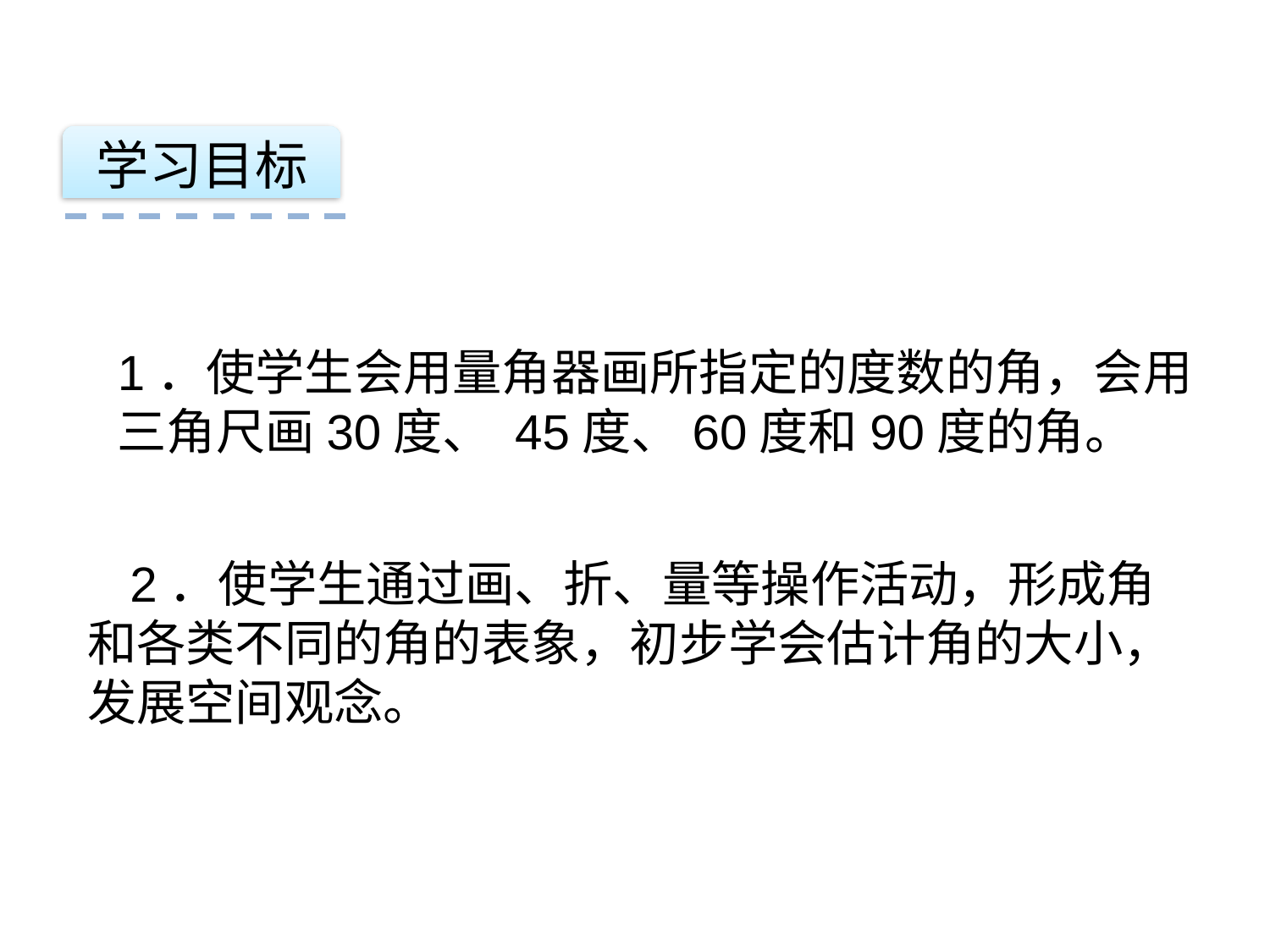

学习目标
1．使学生会用量角器画所指定的度数的角，会用三角尺画30度、 45度、60度和90度的角。
2．使学生通过画、折、量等操作活动，形成角和各类不同的角的表象，初步学会估计角的大小，发展空间观念。